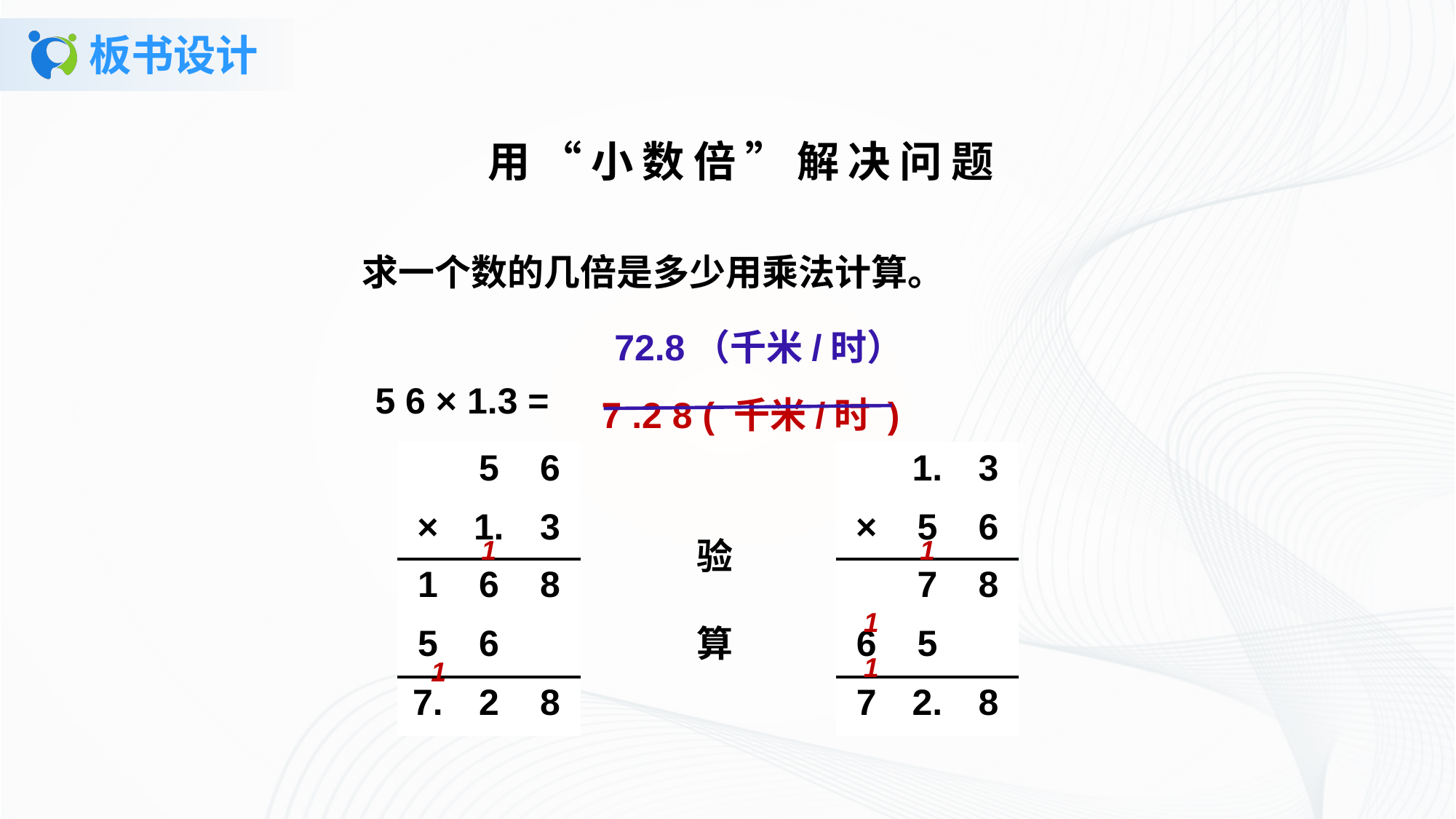

# 板书设计
用“小数倍”解决问题
求一个数的几倍是多少用乘法计算。
72.8（千米/时）
 7 .2 8 ( 千米/时 )
5 6 × 1.3 =
|  | 5 | 6 |
| --- | --- | --- |
| × | 1. | 3 |
| 1 | 6 | 8 |
| 5 | 6 |  |
| 7. | 2 | 8 |
|  | 1. | 3 |
| --- | --- | --- |
| × | 5 | 6 |
|  | 7 | 8 |
| 6 | 5 |  |
| 7 | 2. | 8 |
1
验

算
1
1
1
1